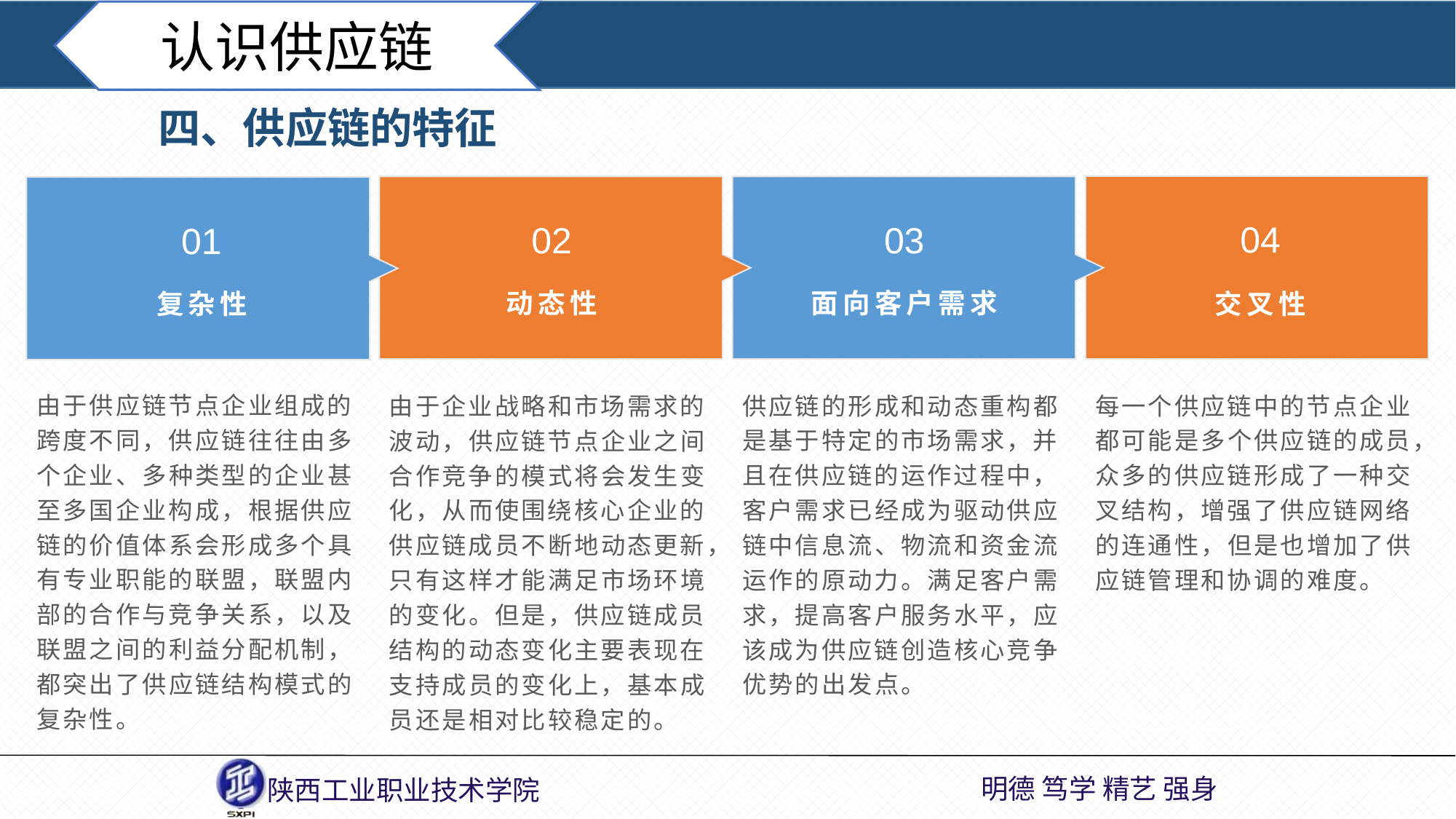

认识供应链

四、供应链的特征
04
02
03
01
动态性
面向客户需求
交叉性
复杂性
由于供应链节点企业组成的跨度不同，供应链往往由多个企业、多种类型的企业甚至多国企业构成，根据供应链的价值体系会形成多个具有专业职能的联盟，联盟内部的合作与竞争关系，以及联盟之间的利益分配机制，都突出了供应链结构模式的复杂性。
由于企业战略和市场需求的波动，供应链节点企业之间合作竞争的模式将会发生变化，从而使围绕核心企业的供应链成员不断地动态更新，只有这样才能满足市场环境的变化。但是，供应链成员结构的动态变化主要表现在支持成员的变化上，基本成员还是相对比较稳定的。
供应链的形成和动态重构都是基于特定的市场需求，并且在供应链的运作过程中，客户需求已经成为驱动供应链中信息流、物流和资金流运作的原动力。满足客户需求，提高客户服务水平，应该成为供应链创造核心竞争优势的出发点。
每一个供应链中的节点企业都可能是多个供应链的成员，众多的供应链形成了一种交叉结构，增强了供应链网络的连通性，但是也增加了供应链管理和协调的难度。